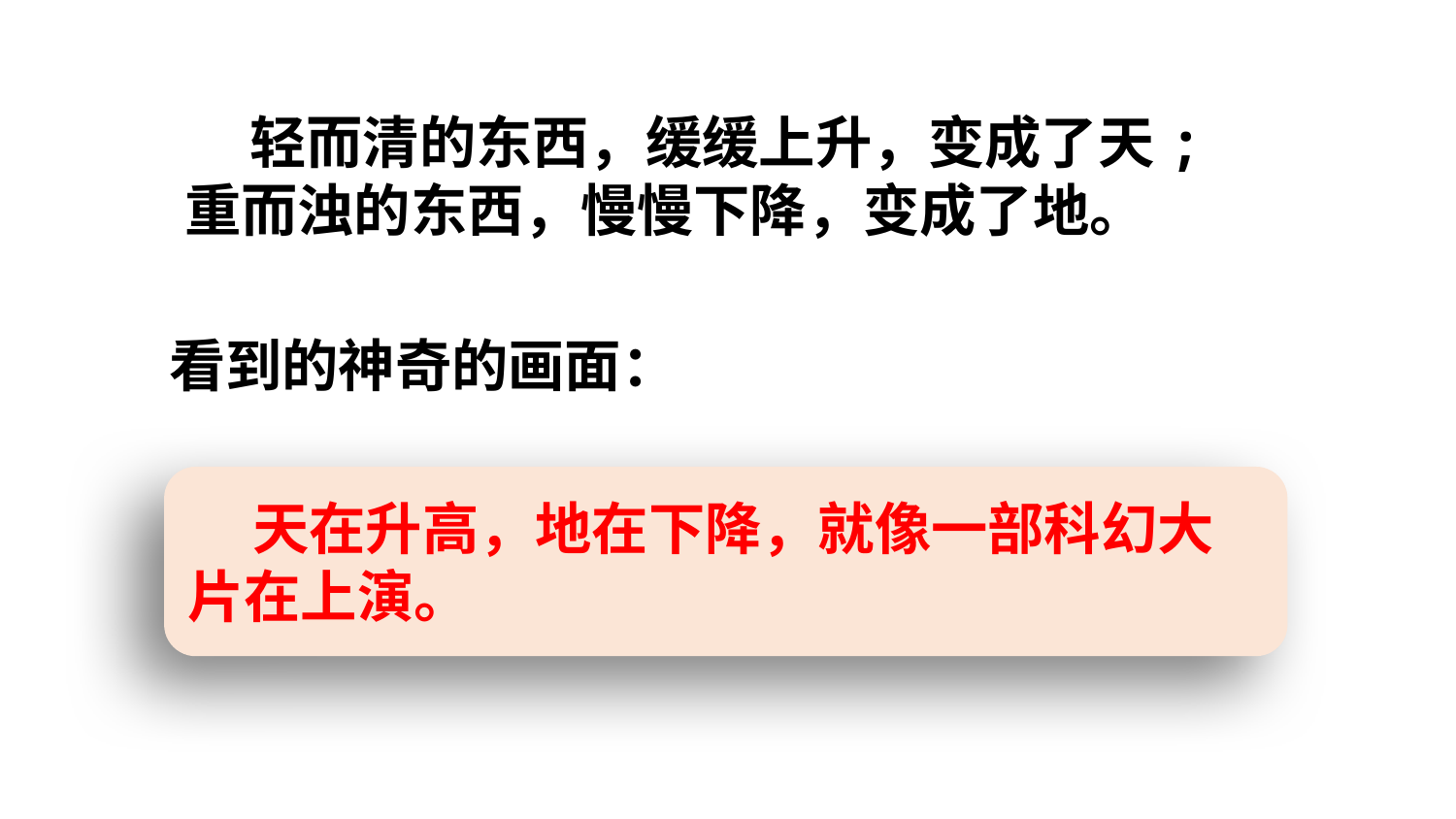

轻而清的东西，缓缓上升，变成了天;重而浊的东西，慢慢下降，变成了地。
看到的神奇的画面：
    天在升高，地在下降，就像一部科幻大片在上演。